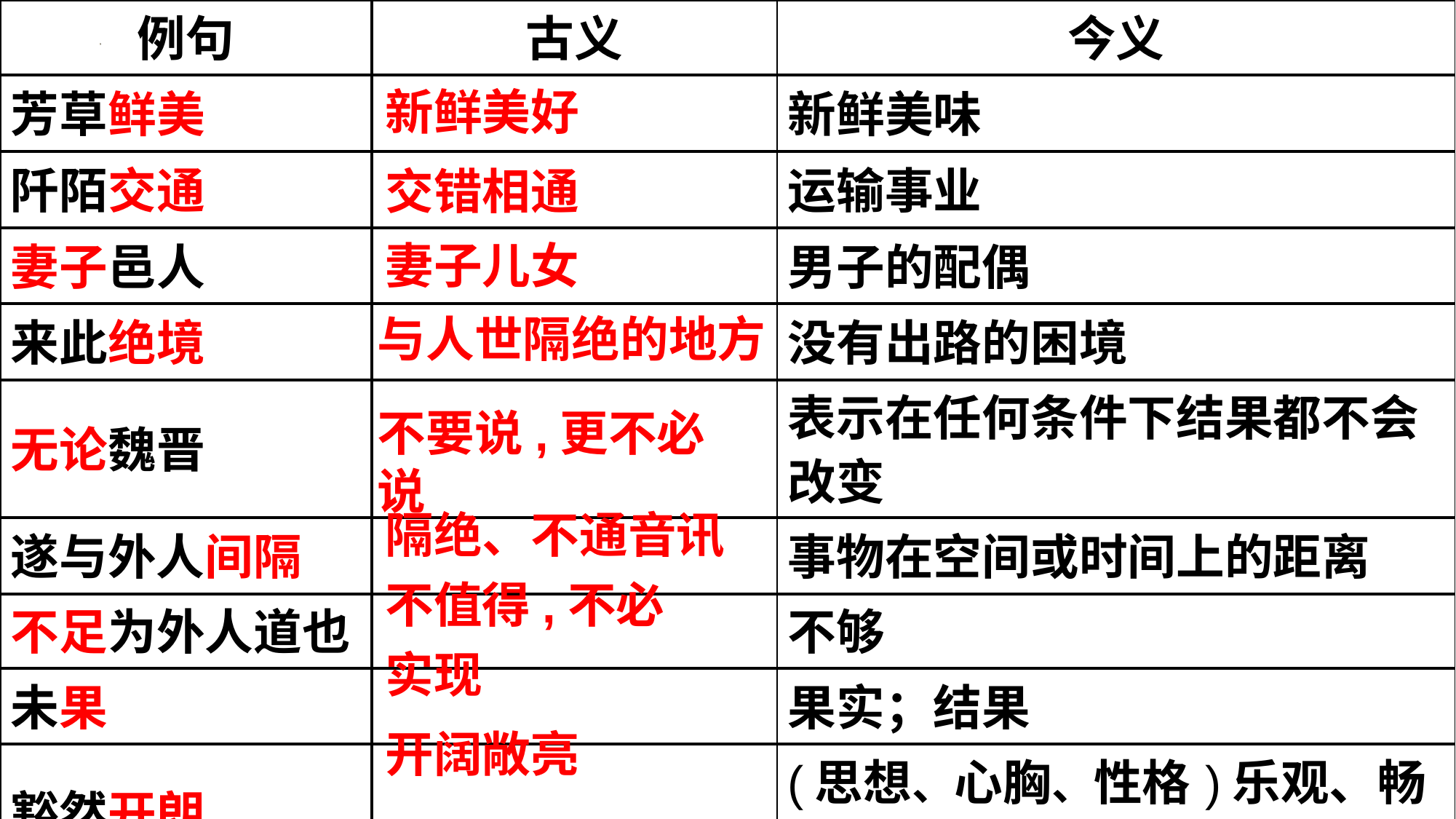

| 例句 | 古义 | 今义 |
| --- | --- | --- |
| 芳草鲜美 |  | 新鲜美味 |
| 阡陌交通 |  | 运输事业 |
| 妻子邑人 |  | 男子的配偶 |
| 来此绝境 |  | 没有出路的困境 |
| 无论魏晋 |  | 表示在任何条件下结果都不会改变 |
| 遂与外人间隔 |  | 事物在空间或时间上的距离 |
| 不足为外人道也 |  | 不够 |
| 未果 |  | 果实；结果 |
| 豁然开朗 |  | (思想、心胸、性格)乐观、畅快 |
新鲜美好
交错相通
妻子儿女
与人世隔绝的地方
不要说,更不必说
隔绝、不通音讯
不值得,不必
实现
开阔敞亮